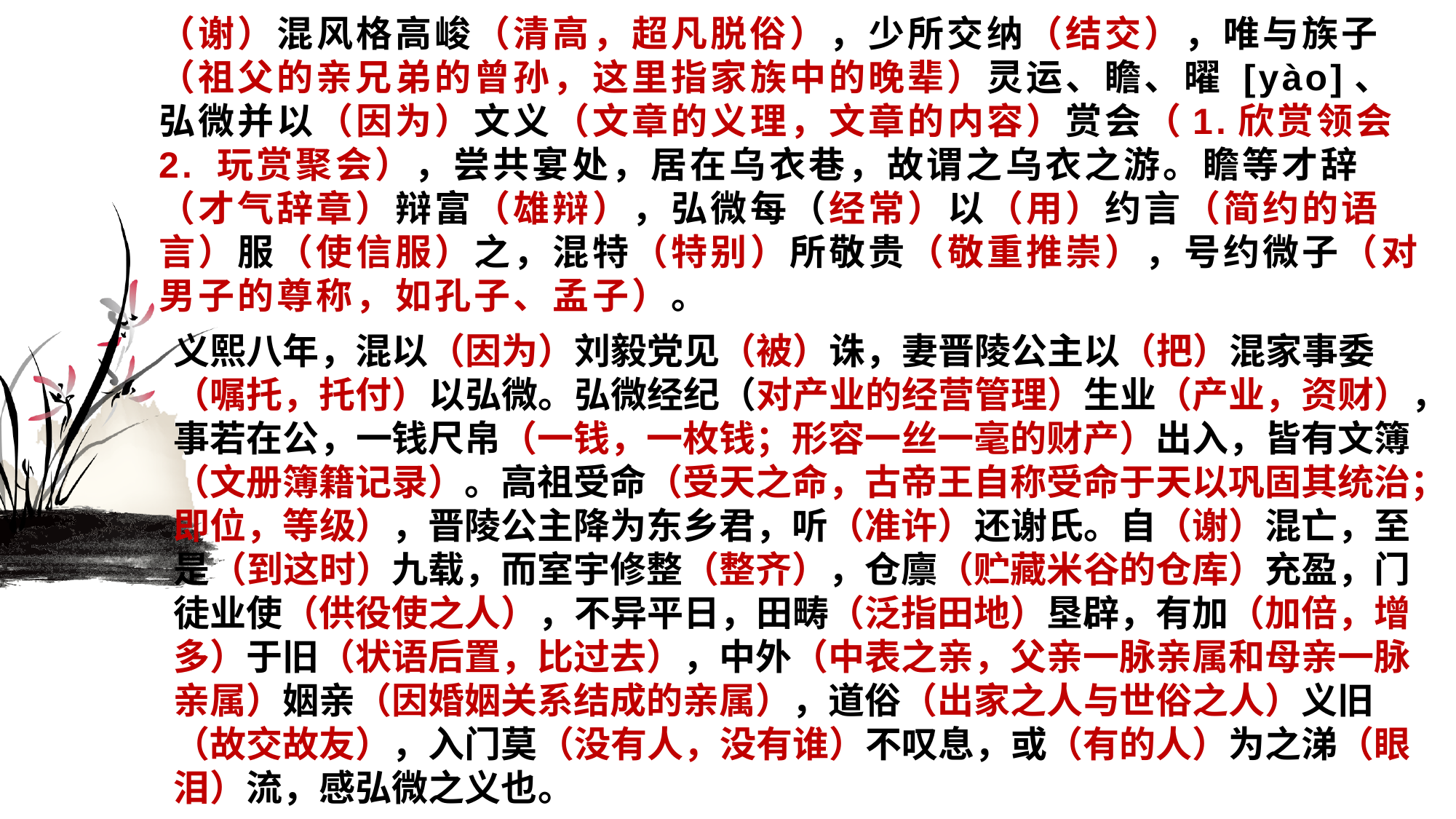

# （谢）混风格高峻（清高，超凡脱俗），少所交纳（结交），唯与族子（祖父的亲兄弟的曾孙，这里指家族中的晚辈）灵运、瞻、曜 [yào]、弘微并以（因为）文义（文章的义理，文章的内容）赏会（1.欣赏领会2. 玩赏聚会），尝共宴处，居在乌衣巷，故谓之乌衣之游。瞻等才辞（才气辞章）辩富（雄辩），弘微每（经常）以（用）约言（简约的语言）服（使信服）之，混特（特别）所敬贵（敬重推崇），号约微子（对男子的尊称，如孔子、孟子）。
义熙八年，混以（因为）刘毅党见（被）诛，妻晋陵公主以（把）混家事委（嘱托，托付）以弘微。弘微经纪（对产业的经营管理）生业（产业，资财），事若在公，一钱尺帛（一钱，一枚钱；形容一丝一毫的财产）出入，皆有文簿（文册簿籍记录）。高祖受命（受天之命，古帝王自称受命于天以巩固其统治；即位，等级），晋陵公主降为东乡君，听（准许）还谢氏。自（谢）混亡，至是（到这时）九载，而室宇修整（整齐），仓廪（贮藏米谷的仓库）充盈，门徒业使（供役使之人），不异平日，田畴（泛指田地）垦辟，有加（加倍，增多）于旧（状语后置，比过去），中外（中表之亲，父亲一脉亲属和母亲一脉亲属）姻亲（因婚姻关系结成的亲属），道俗（出家之人与世俗之人）义旧（故交故友），入门莫（没有人，没有谁）不叹息，或（有的人）为之涕（眼泪）流，感弘微之义也。